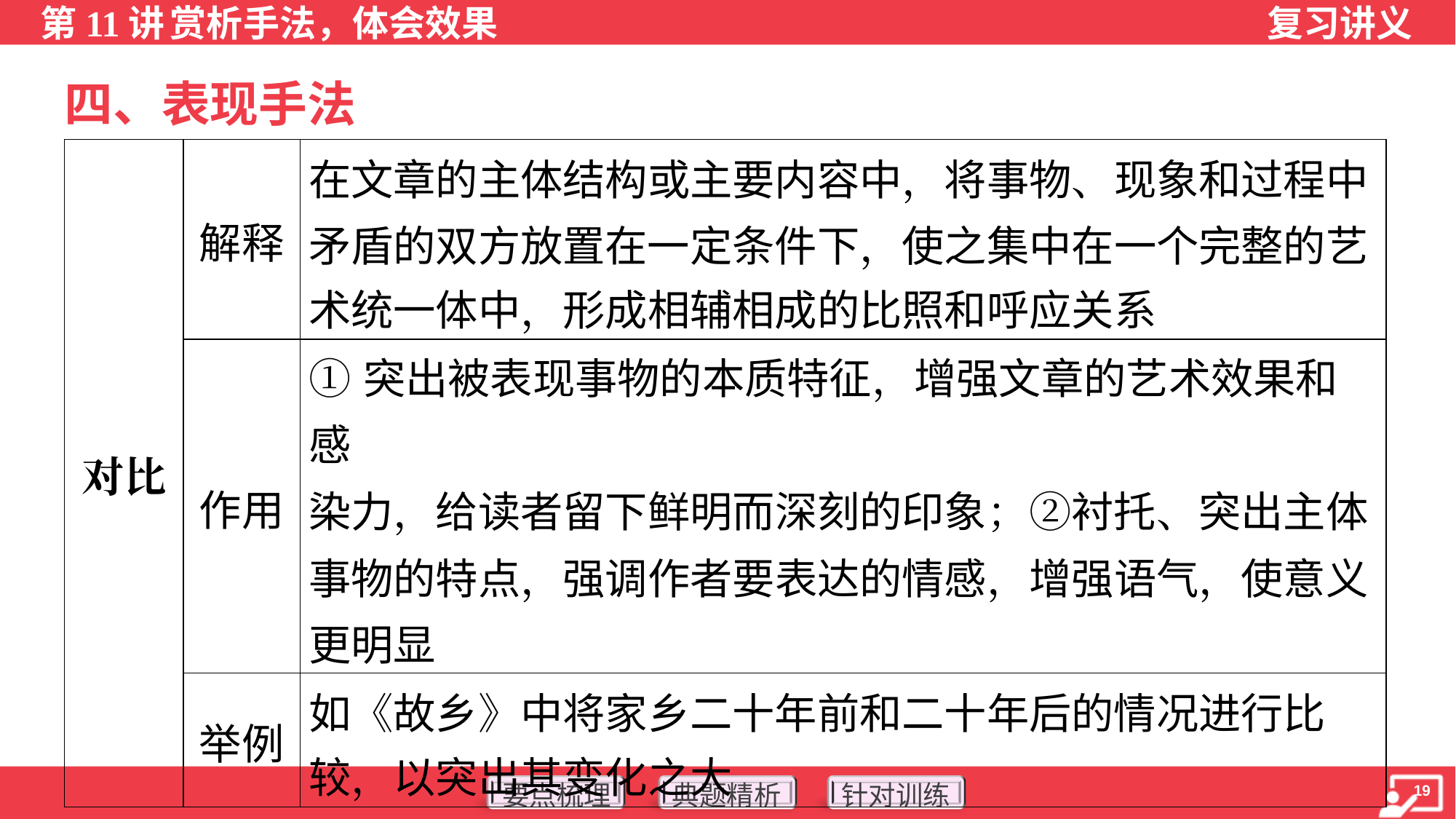

四、表现手法
| 对比 | 解释 | 在文章的主体结构或主要内容中，将事物、现象和过程中 矛盾的双方放置在一定条件下，使之集中在一个完整的艺 术统一体中，形成相辅相成的比照和呼应关系 |
| --- | --- | --- |
|  | 作用 | ①突出被表现事物的本质特征，增强文章的艺术效果和感 染力，给读者留下鲜明而深刻的印象；②衬托、突出主体事物的特点，强调作者要表达的情感，增强语气，使意义更明显 |
|  | 举例 | 如《故乡》中将家乡二十年前和二十年后的情况进行比 较，以突出其变化之大 |